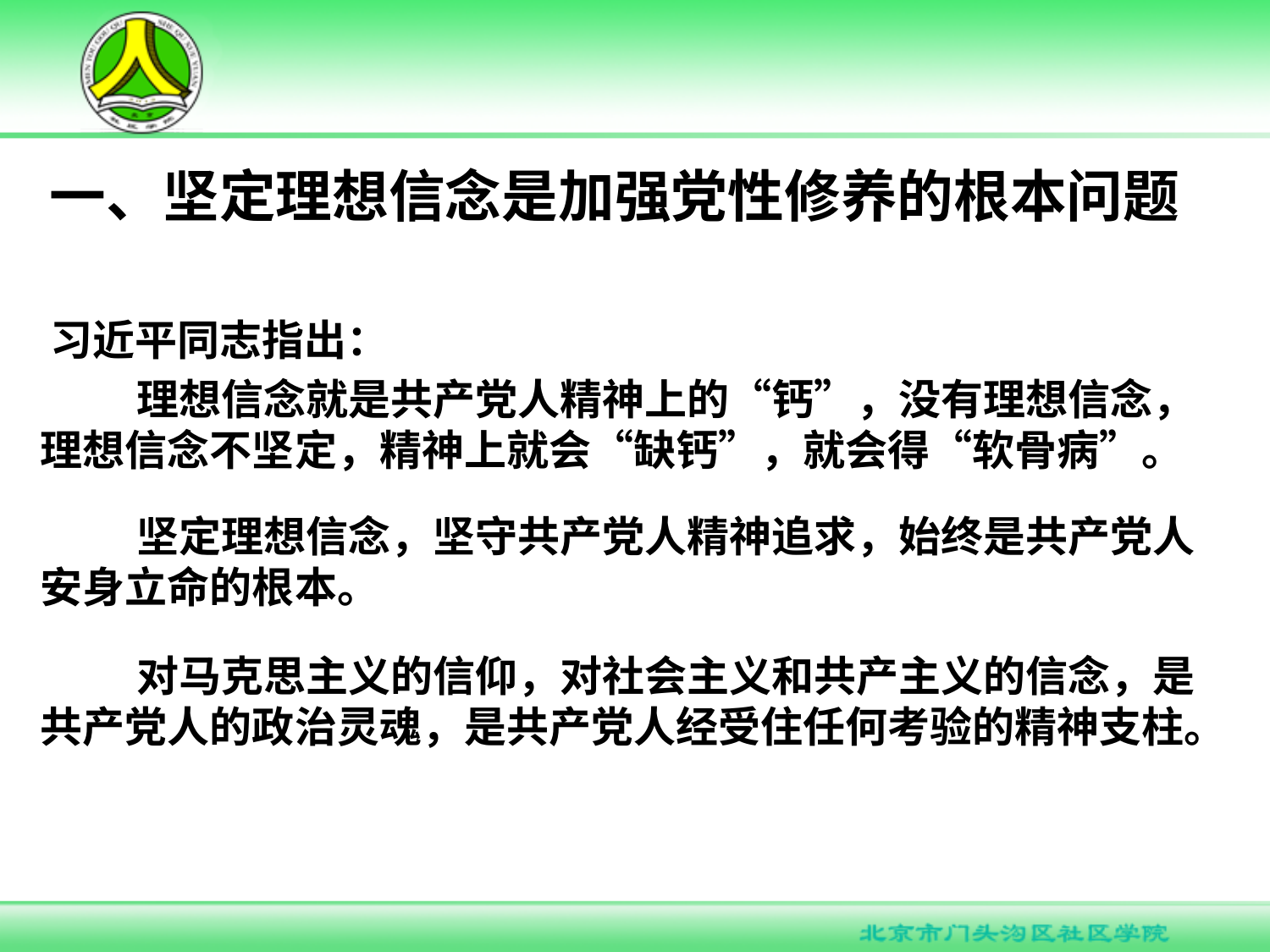

# 一、坚定理想信念是加强党性修养的根本问题
     习近平同志指出：
              理想信念就是共产党人精神上的“钙”，没有理想信念，理想信念不坚定，精神上就会“缺钙”，就会得“软骨病”。

              坚定理想信念，坚守共产党人精神追求，始终是共产党人安身立命的根本。

              对马克思主义的信仰，对社会主义和共产主义的信念，是共产党人的政治灵魂，是共产党人经受住任何考验的精神支柱。